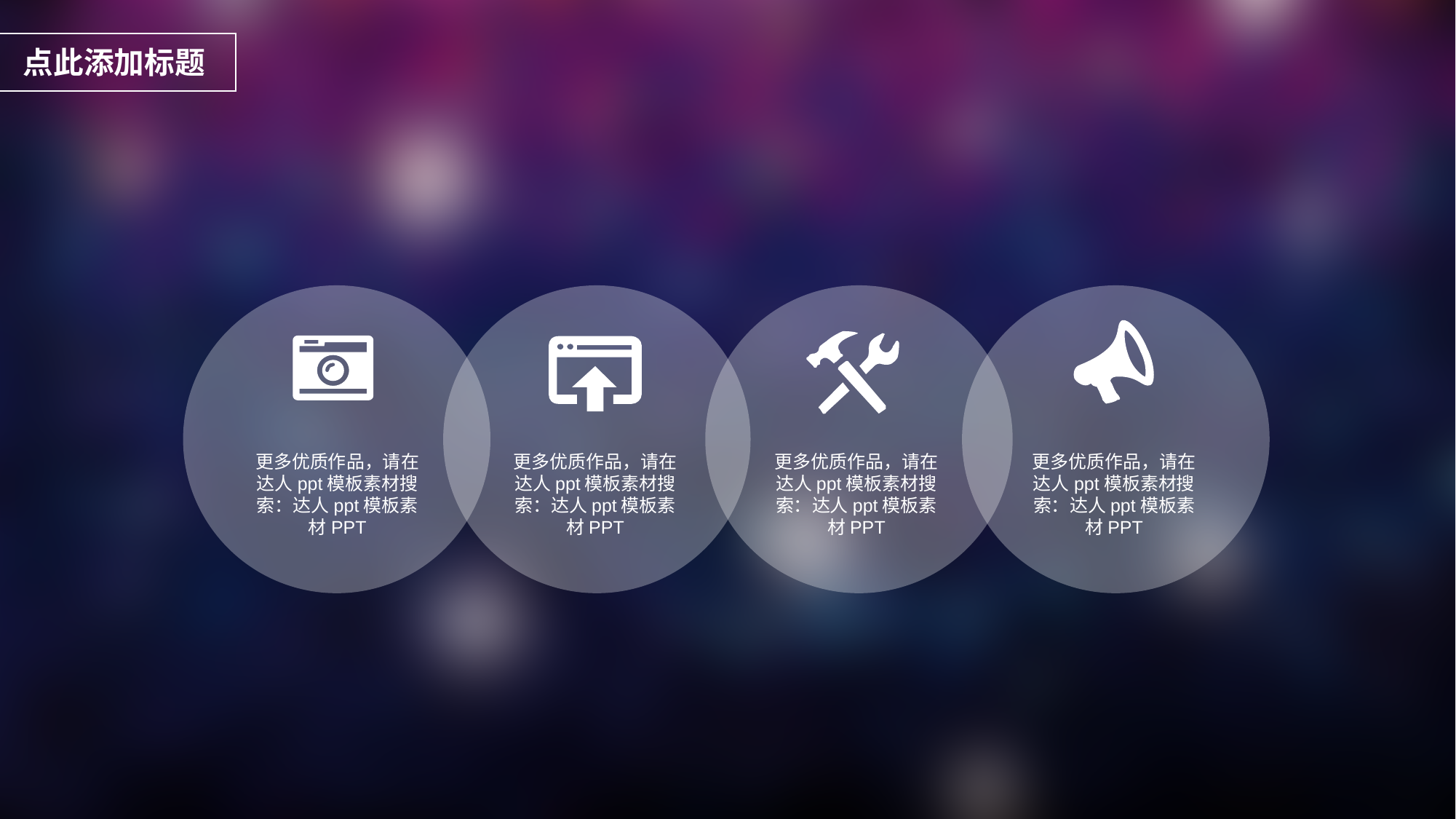

点此添加标题

更多优质作品，请在达人ppt模板素材搜索：达人ppt模板素材PPT
更多优质作品，请在达人ppt模板素材搜索：达人ppt模板素材PPT
更多优质作品，请在达人ppt模板素材搜索：达人ppt模板素材PPT
更多优质作品，请在达人ppt模板素材搜索：达人ppt模板素材PPT